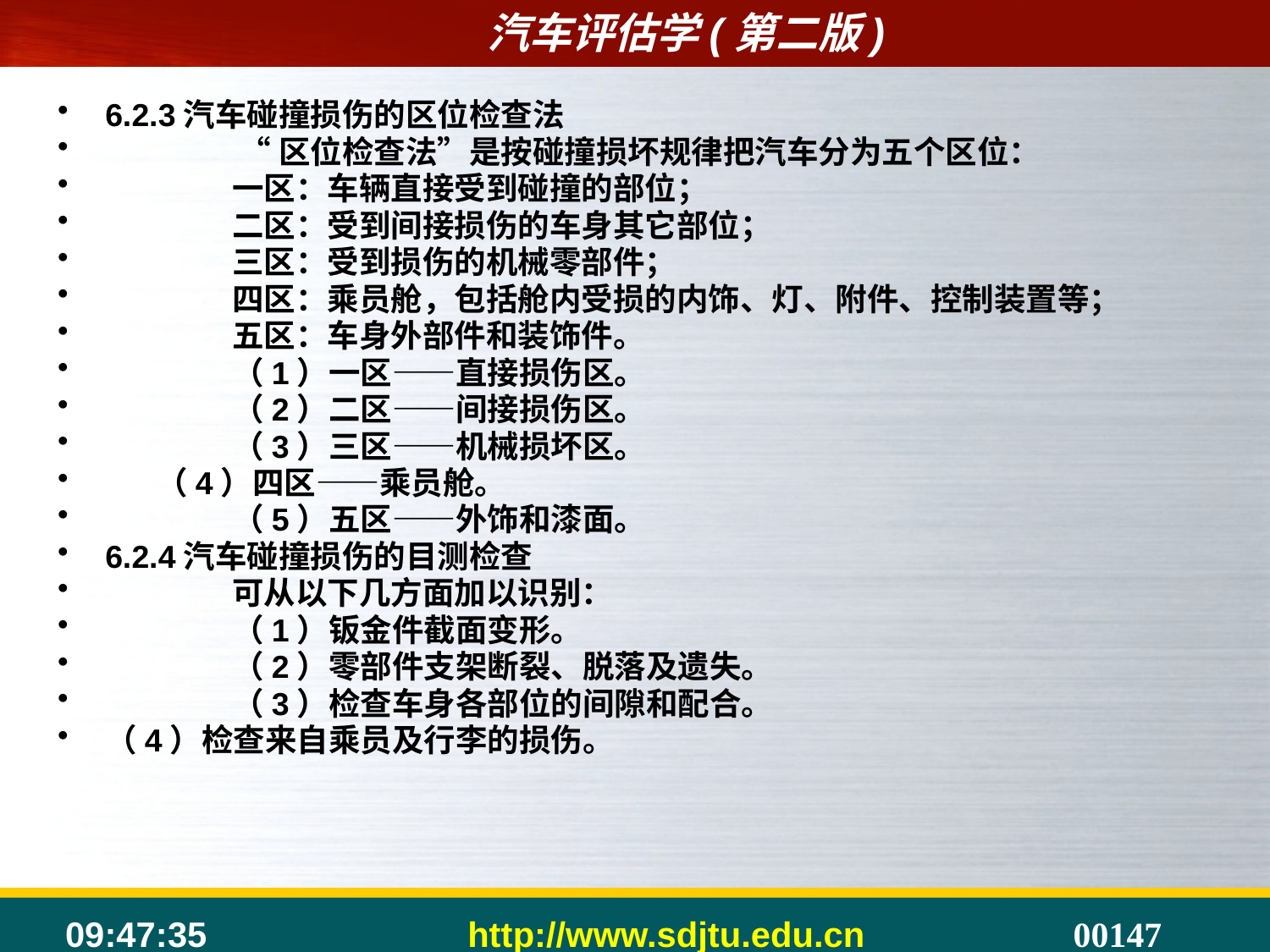

#
6.2.3汽车碰撞损伤的区位检查法
	 “区位检查法”是按碰撞损坏规律把汽车分为五个区位：
	一区：车辆直接受到碰撞的部位；
	二区：受到间接损伤的车身其它部位；
	三区：受到损伤的机械零部件；
	四区：乘员舱，包括舱内受损的内饰、灯、附件、控制装置等；
	五区：车身外部件和装饰件。
	（1）一区——直接损伤区。
	（2）二区——间接损伤区。
	（3）三区——机械损坏区。
      （4）四区——乘员舱。
	（5）五区——外饰和漆面。
6.2.4汽车碰撞损伤的目测检查
	可从以下几方面加以识别：
	（1）钣金件截面变形。
	（2）零部件支架断裂、脱落及遗失。
	（3）检查车身各部位的间隙和配合。
（4）检查来自乘员及行李的损伤。